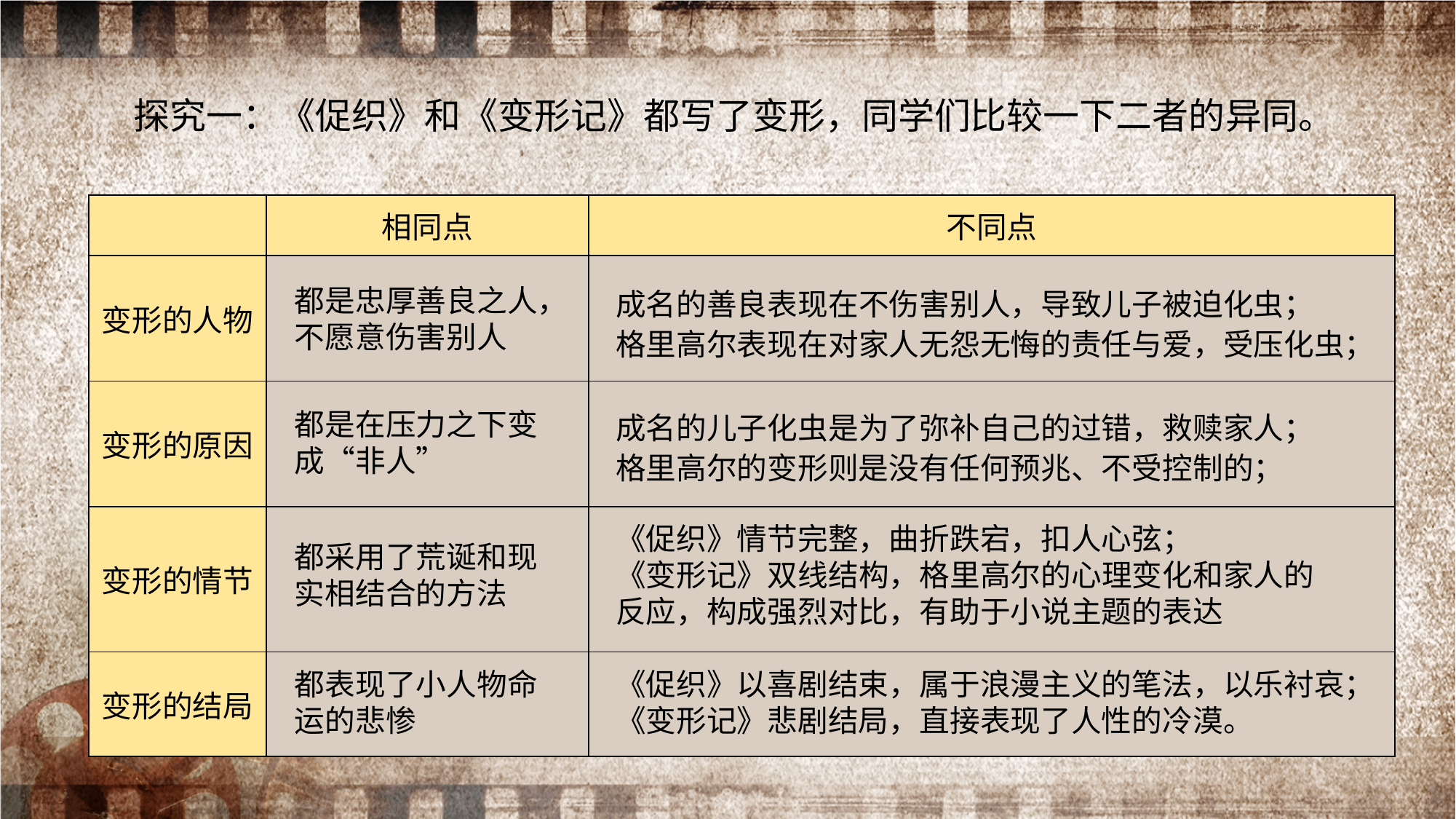

探究一：《促织》和《变形记》都写了变形，同学们比较一下二者的异同。
|  | 相同点 | 不同点 |
| --- | --- | --- |
| 变形的人物 |  |  |
| 变形的原因 |  |  |
| 变形的情节 |  |  |
| 变形的结局 |  |  |
都是忠厚善良之人，不愿意伤害别人
成名的善良表现在不伤害别人，导致儿子被迫化虫；
格里高尔表现在对家人无怨无悔的责任与爱，受压化虫；
都是在压力之下变成“非人”
成名的儿子化虫是为了弥补自己的过错，救赎家人；
格里高尔的变形则是没有任何预兆、不受控制的；
《促织》情节完整，曲折跌宕，扣人心弦；
《变形记》双线结构，格里高尔的心理变化和家人的反应，构成强烈对比，有助于小说主题的表达
都采用了荒诞和现实相结合的方法
都表现了小人物命运的悲惨
《促织》以喜剧结束，属于浪漫主义的笔法，以乐衬哀；
《变形记》悲剧结局，直接表现了人性的冷漠。